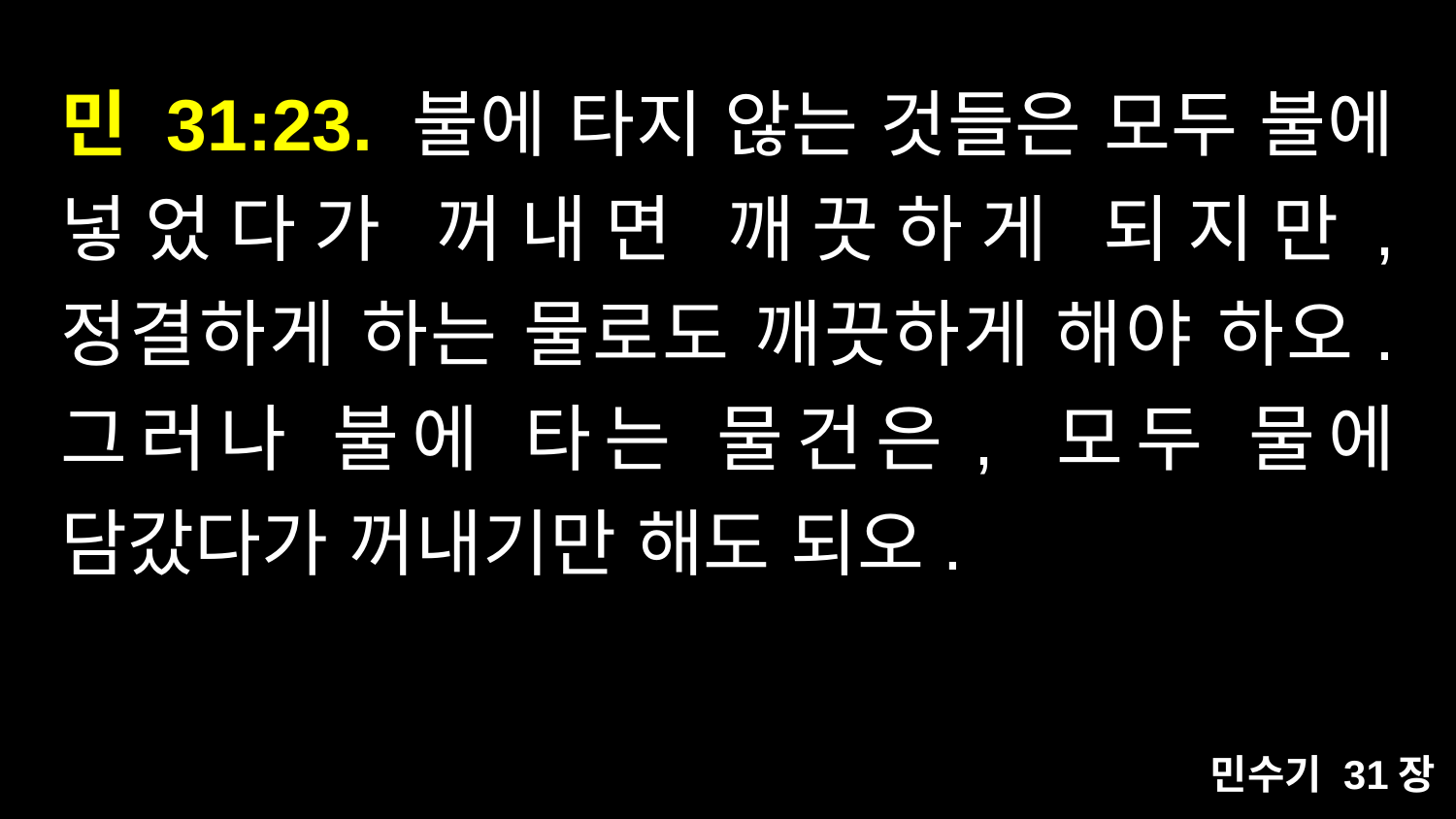

# 민 31:23. 불에 타지 않는 것들은 모두 불에 넣었다가 꺼내면 깨끗하게 되지만, 정결하게 하는 물로도 깨끗하게 해야 하오. 그러나 불에 타는 물건은, 모두 물에 담갔다가 꺼내기만 해도 되오.
민수기 31장